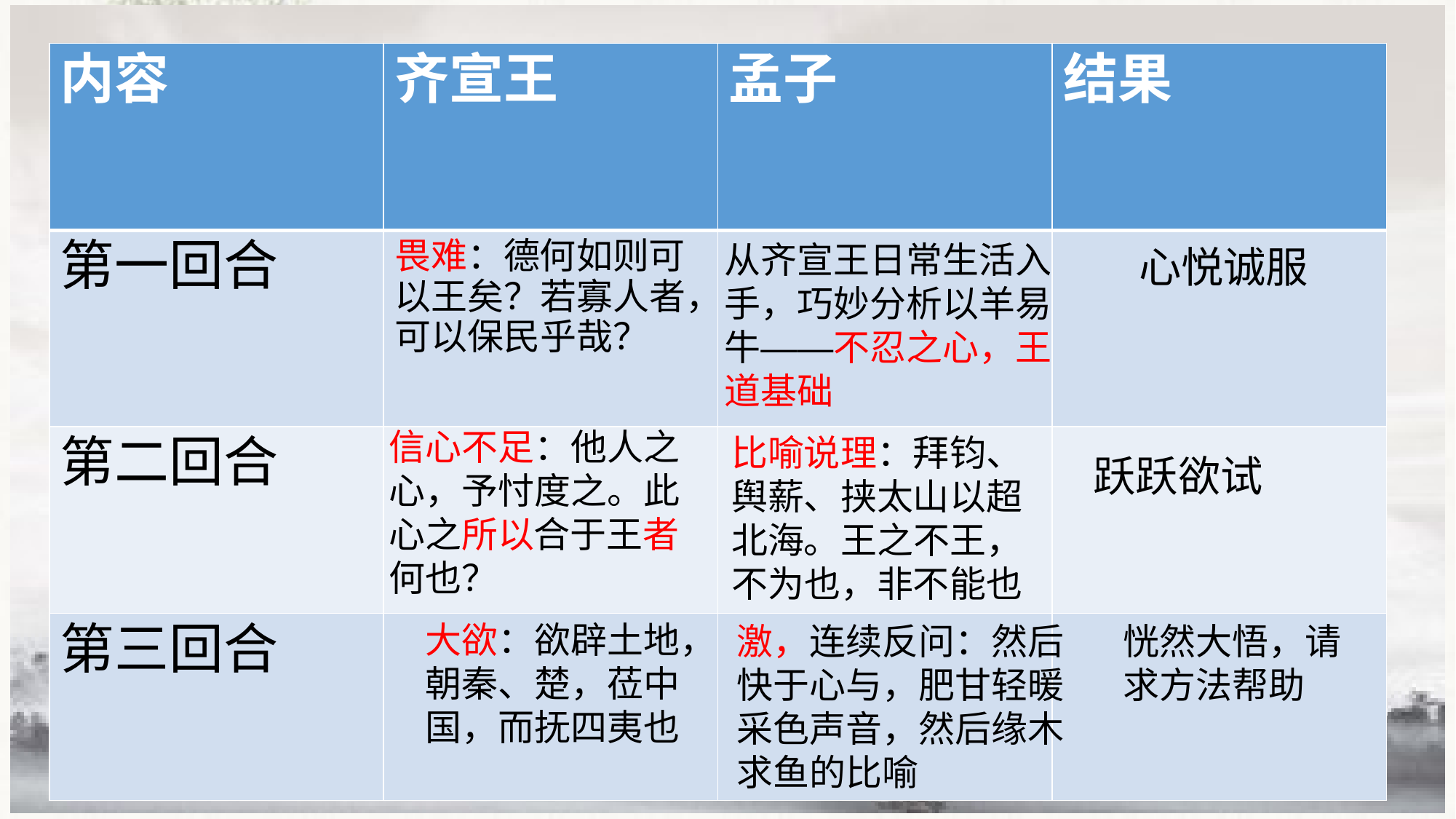

| 内容 | 齐宣王 | 孟子 | 结果 |
| --- | --- | --- | --- |
| 第一回合 | 畏难：德何如则可以王矣？若寡人者，可以保民乎哉？ |  |  |
| 第二回合 |  |  |  |
| 第三回合 |  |  |  |
#
从齐宣王日常生活入手，巧妙分析以羊易牛——不忍之心，王道基础

心悦诚服

信心不足：他人之心，予忖度之。此心之所以合于王者何也？
比喻说理：拜钧、舆薪、挟太山以超北海。王之不王，不为也，非不能也
跃跃欲试
大欲：欲辟土地，朝秦、楚，莅中
国，而抚四夷也
激，连续反问：然后快于心与，肥甘轻暖采色声音，然后缘木求鱼的比喻
恍然大悟，请求方法帮助